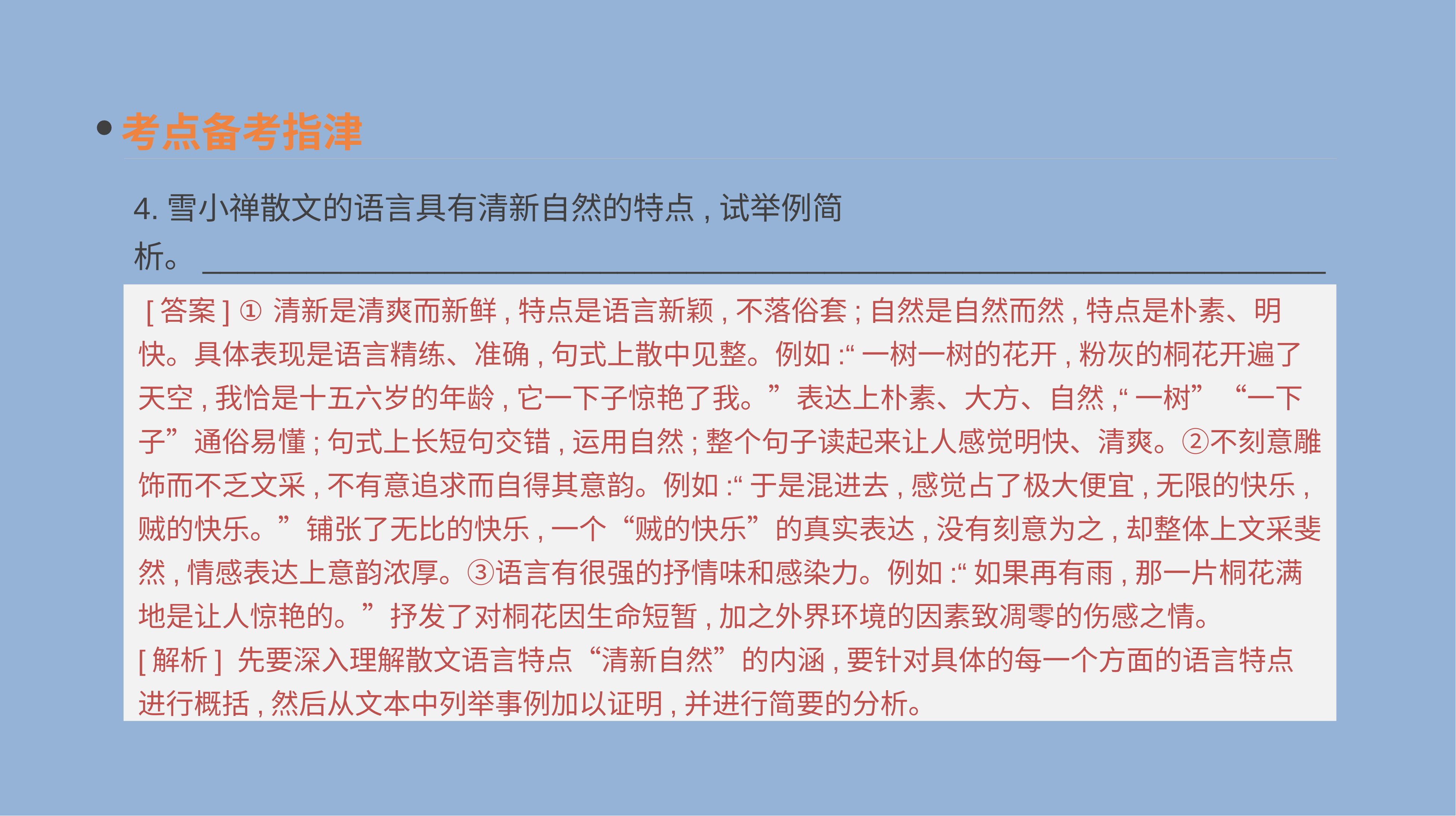

考点备考指津

4.雪小禅散文的语言具有清新自然的特点,试举例简析。_____________________________________________________________________________________
 [答案] ①清新是清爽而新鲜,特点是语言新颖,不落俗套;自然是自然而然,特点是朴素、明快。具体表现是语言精练、准确,句式上散中见整。例如:“一树一树的花开,粉灰的桐花开遍了天空,我恰是十五六岁的年龄,它一下子惊艳了我。”表达上朴素、大方、自然,“一树”“一下子”通俗易懂;句式上长短句交错,运用自然;整个句子读起来让人感觉明快、清爽。②不刻意雕饰而不乏文采,不有意追求而自得其意韵。例如:“于是混进去,感觉占了极大便宜,无限的快乐,贼的快乐。”铺张了无比的快乐,一个“贼的快乐”的真实表达,没有刻意为之,却整体上文采斐然,情感表达上意韵浓厚。③语言有很强的抒情味和感染力。例如:“如果再有雨,那一片桐花满地是让人惊艳的。”抒发了对桐花因生命短暂,加之外界环境的因素致凋零的伤感之情。
[解析] 先要深入理解散文语言特点“清新自然”的内涵,要针对具体的每一个方面的语言特点进行概括,然后从文本中列举事例加以证明,并进行简要的分析。